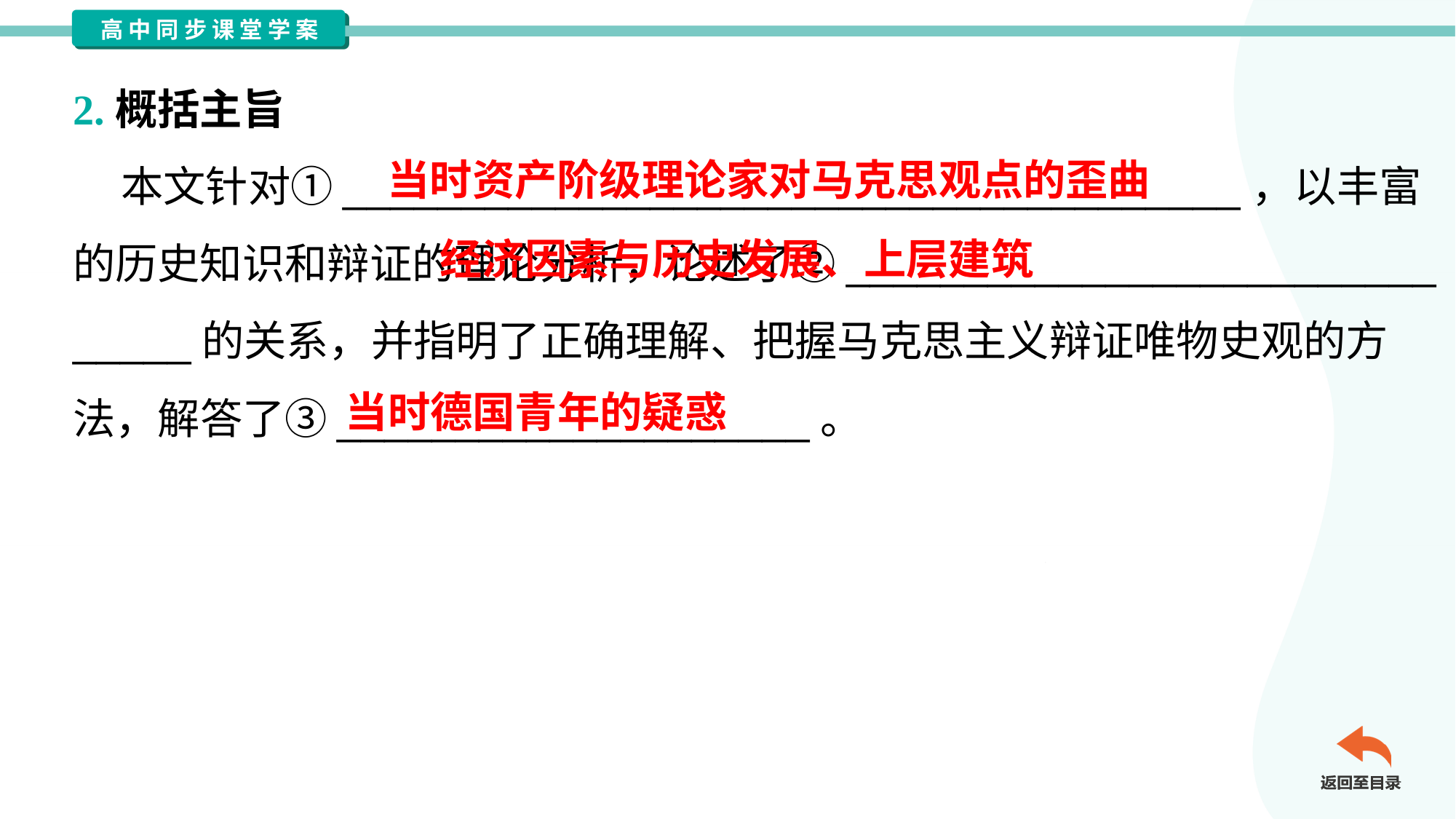

2.概括主旨
    本文针对①______________________________________，以丰富
的历史知识和辩证的理论分析，论述了②_________________________
_____的关系，并指明了正确理解、把握马克思主义辩证唯物史观的方
法，解答了③____________________。
当时资产阶级理论家对马克思观点的歪曲
                                     经济因素与历史发展、上层建筑
当时德国青年的疑惑